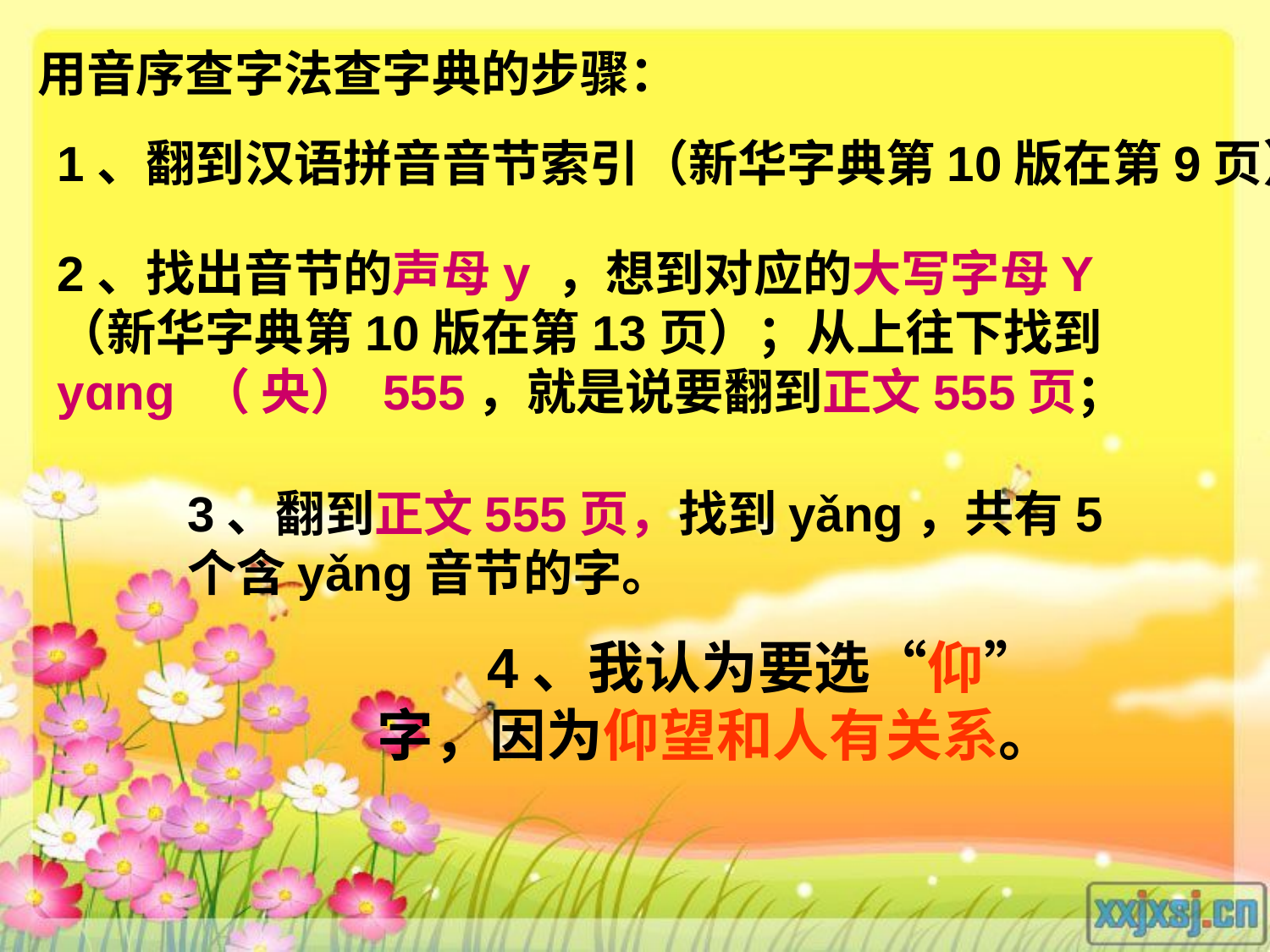

用音序查字法查字典的步骤：
1、翻到汉语拼音音节索引（新华字典第10版在第9页）
2、找出音节的声母y ，想到对应的大写字母Y （新华字典第10版在第13页）；从上往下找到yɑng （ 央） 555，就是说要翻到正文555页；
3、翻到正文555页，找到yǎnɡ，共有5个含yǎnɡ音节的字。
       4、我认为要选“仰”字，因为仰望和人有关系。